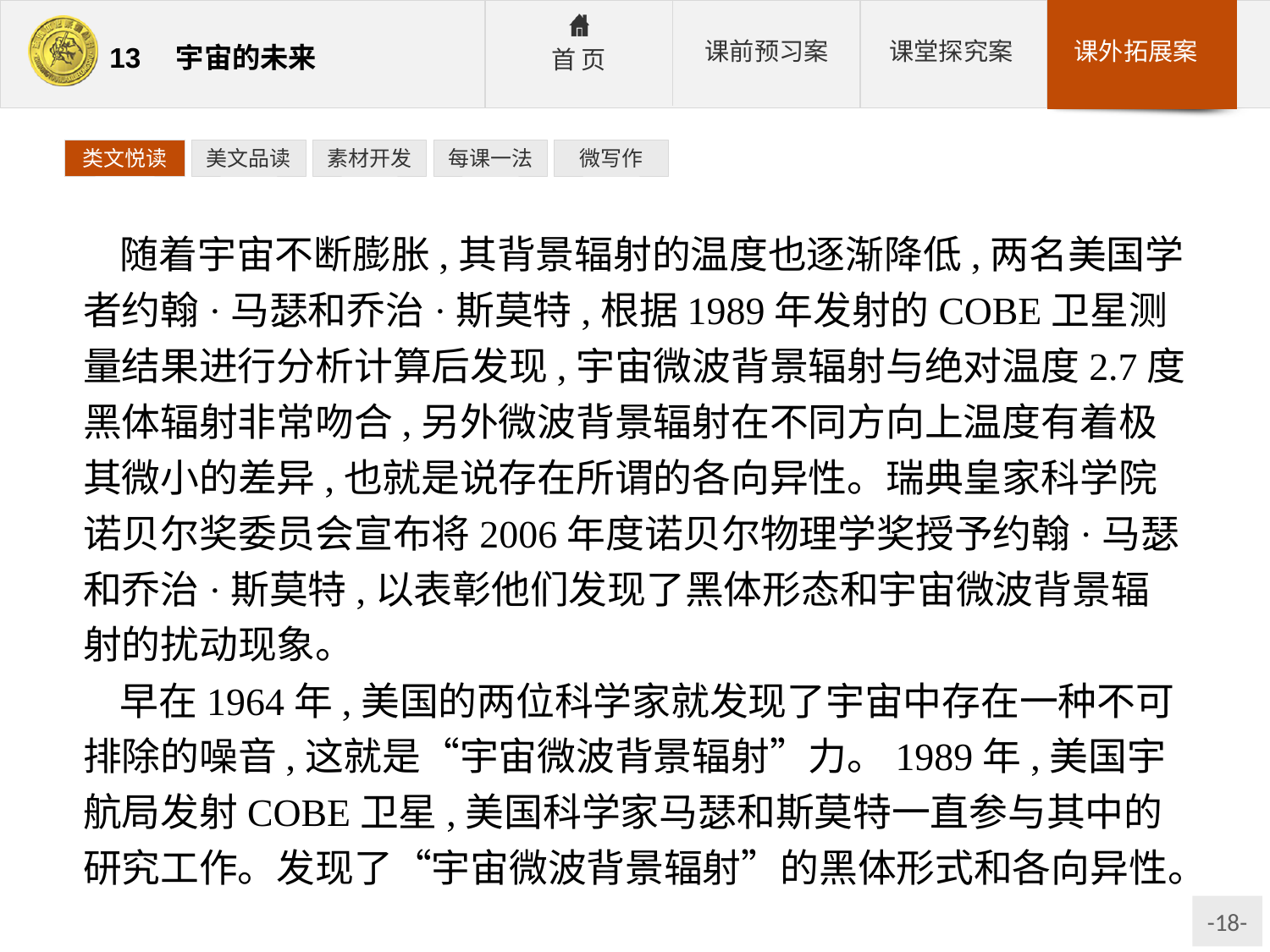

类文悦读
美文品读
素材开发
每课一法
微写作
随着宇宙不断膨胀,其背景辐射的温度也逐渐降低,两名美国学者约翰·马瑟和乔治·斯莫特,根据1989年发射的COBE卫星测量结果进行分析计算后发现,宇宙微波背景辐射与绝对温度2.7度黑体辐射非常吻合,另外微波背景辐射在不同方向上温度有着极其微小的差异,也就是说存在所谓的各向异性。瑞典皇家科学院诺贝尔奖委员会宣布将2006年度诺贝尔物理学奖授予约翰·马瑟和乔治·斯莫特,以表彰他们发现了黑体形态和宇宙微波背景辐射的扰动现象。
早在1964年,美国的两位科学家就发现了宇宙中存在一种不可排除的噪音,这就是“宇宙微波背景辐射”力。1989年,美国宇航局发射COBE卫星,美国科学家马瑟和斯莫特一直参与其中的研究工作。发现了“宇宙微波背景辐射”的黑体形式和各向异性。